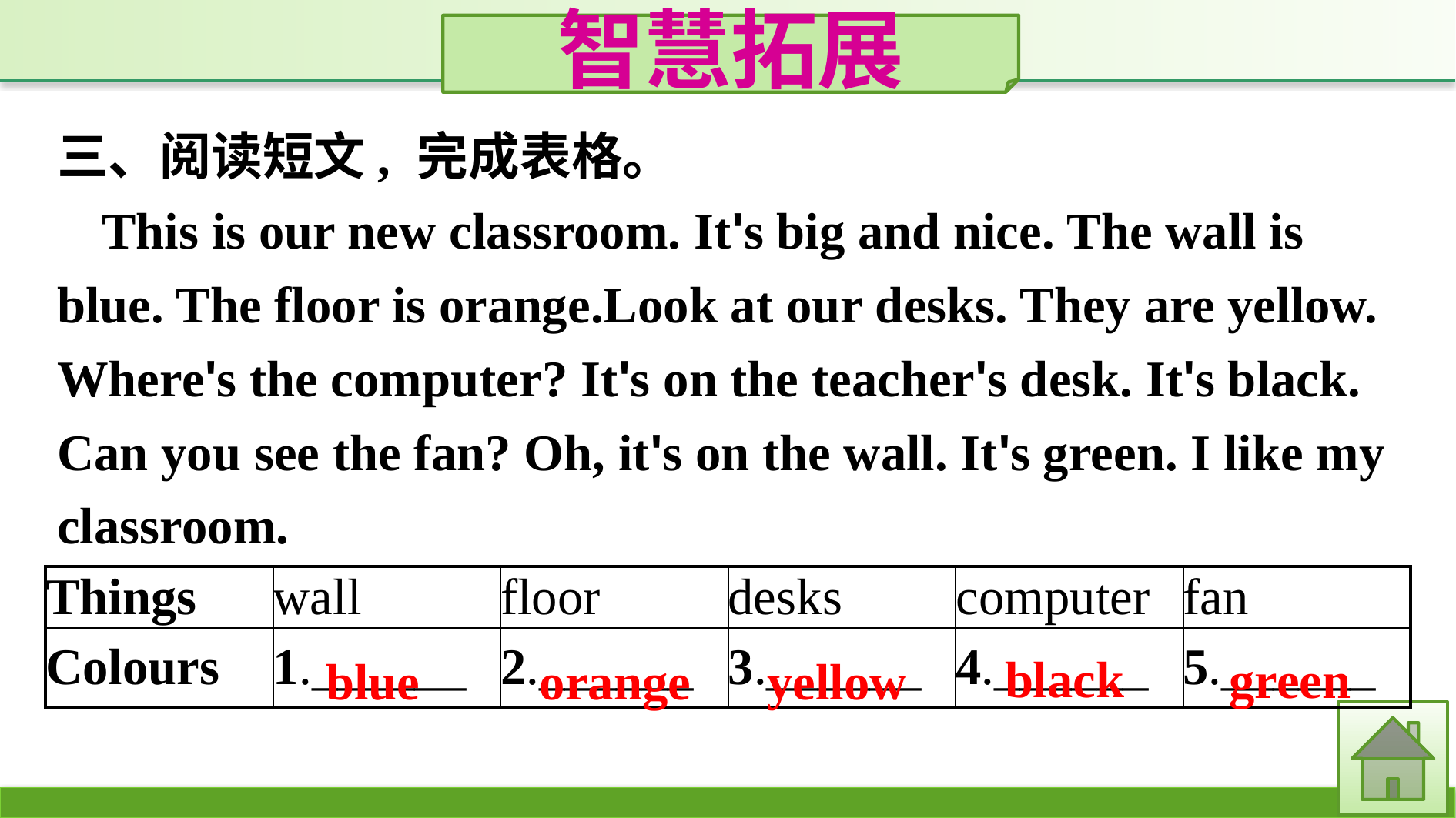

智慧拓展
三、阅读短文, 完成表格。
This is our new classroom. It's big and nice. The wall is blue. The floor is orange.Look at our desks. They are yellow. Where's the computer? It's on the teacher's desk. It's black. Can you see the fan? Oh, it's on the wall. It's green. I like my classroom.
| Things | wall | floor | desks | computer | fan |
| --- | --- | --- | --- | --- | --- |
| Colours | 1.\_\_\_\_\_\_ | 2.\_\_\_\_\_\_ | 3.\_\_\_\_\_\_ | 4.\_\_\_\_\_\_ | 5.\_\_\_\_\_\_ |
black
green
blue
orange
yellow